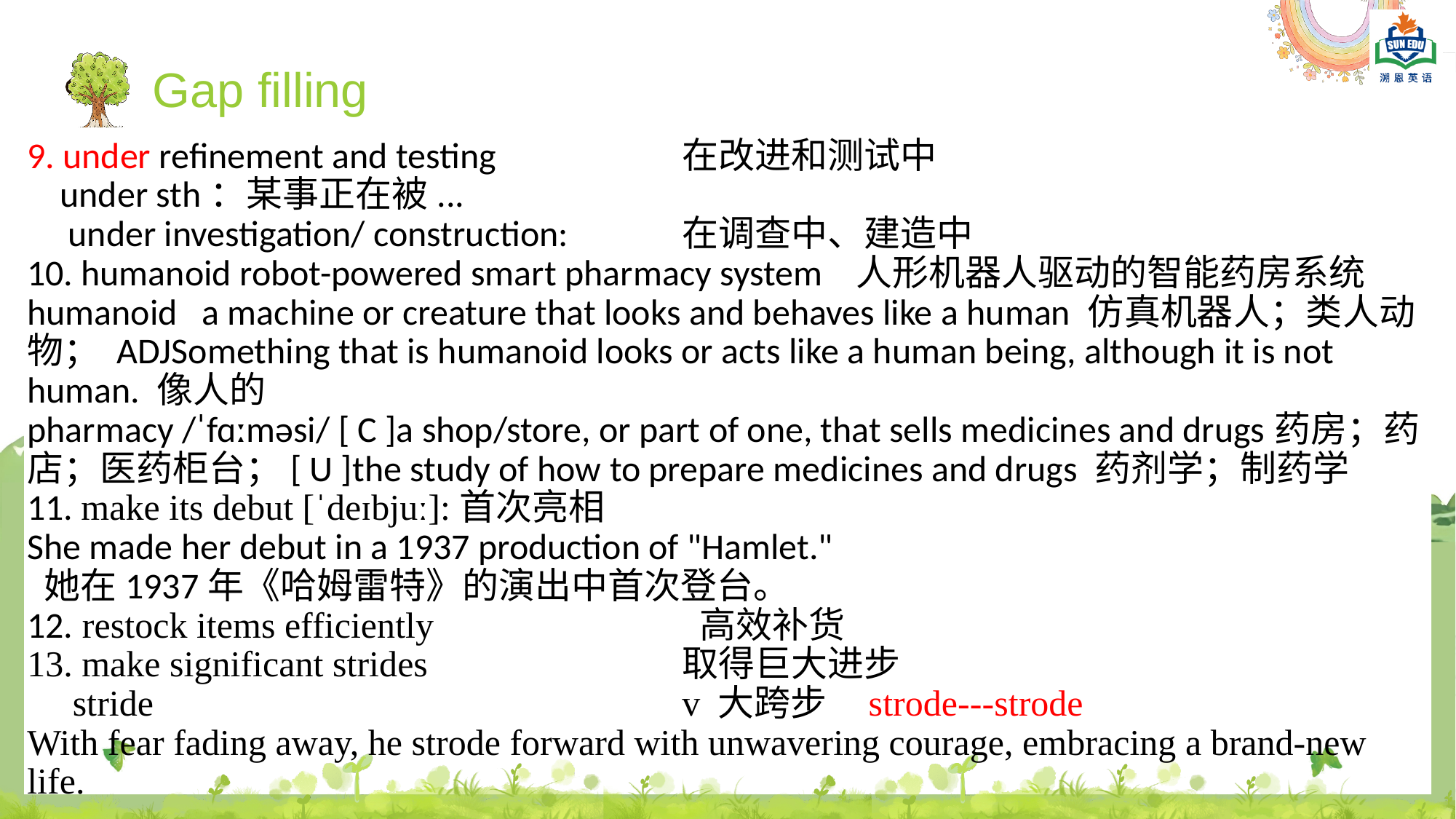

Gap filling
9. under refinement and testing	 	在改进和测试中
    under sth：某事正在被...
     under investigation/ construction: 	在调查中、建造中
10. humanoid robot-powered smart pharmacy system   人形机器人驱动的智能药房系统
humanoid   a machine or creature that looks and behaves like a human 仿真机器人；类人动物； ADJSomething that is humanoid looks or acts like a human being, although it is not human. 像人的
pharmacy /ˈfɑːməsi/ [ C ]a shop/store, or part of one, that sells medicines and drugs药房；药店；医药柜台；[ U ]the study of how to prepare medicines and drugs 药剂学；制药学
11. make its debut [ˈdeɪbjuː]:首次亮相
She made her debut in a 1937 production of "Hamlet."
 她在1937年《哈姆雷特》的演出中首次登台。
12. restock items efficiently			 高效补货
13. make significant strides			取得巨大进步
     stride 					v 大跨步    strode---strode
With fear fading away, he strode forward with unwavering courage, embracing a brand-new life.